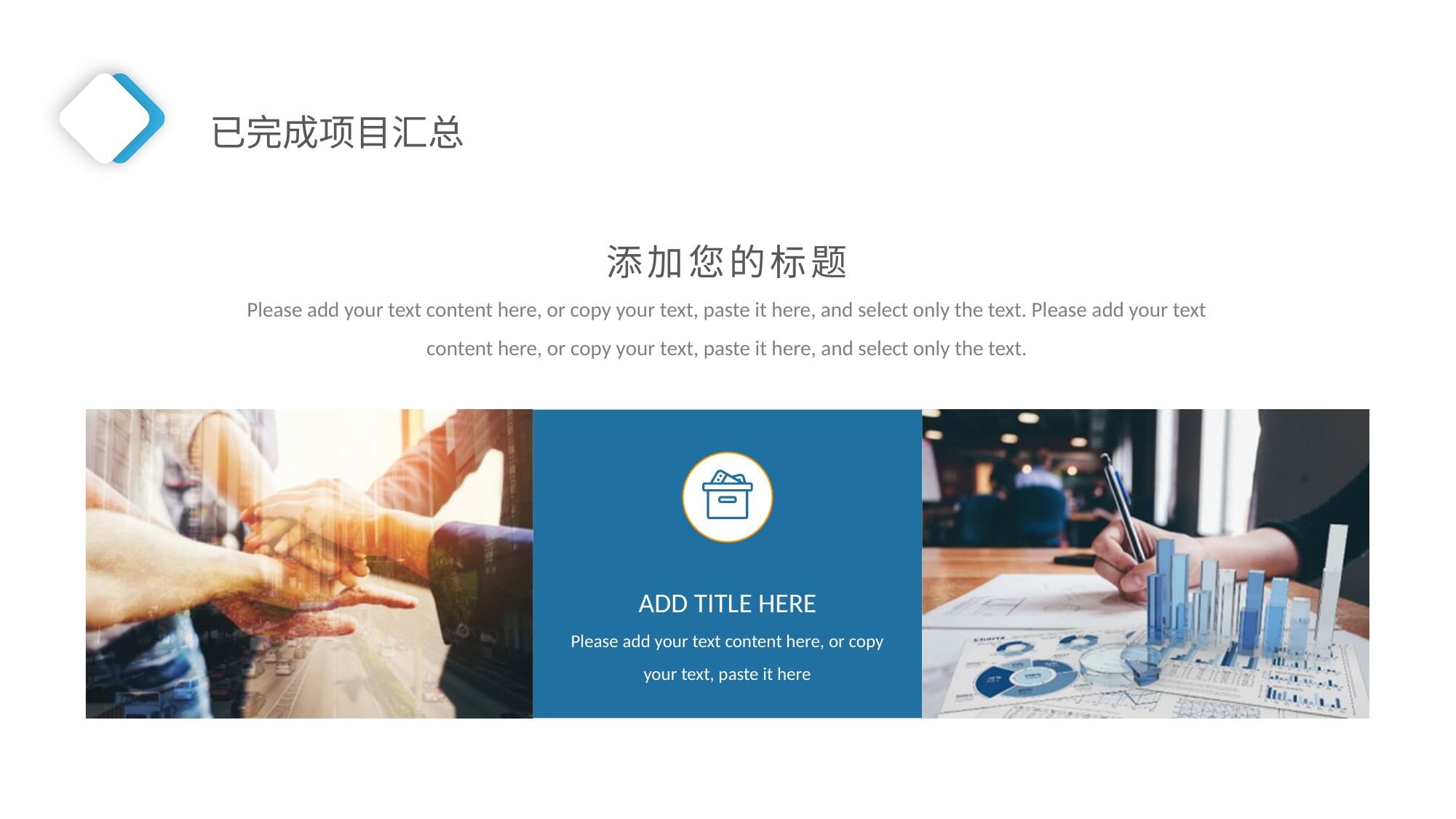

已完成项目汇总

添加您的标题
Please add your text content here, or copy your text, paste it here, and select only the text. Please add your text content here, or copy your text, paste it here, and select only the text.

ADD TITLE HERE
Please add your text content here, or copy your text, paste it here